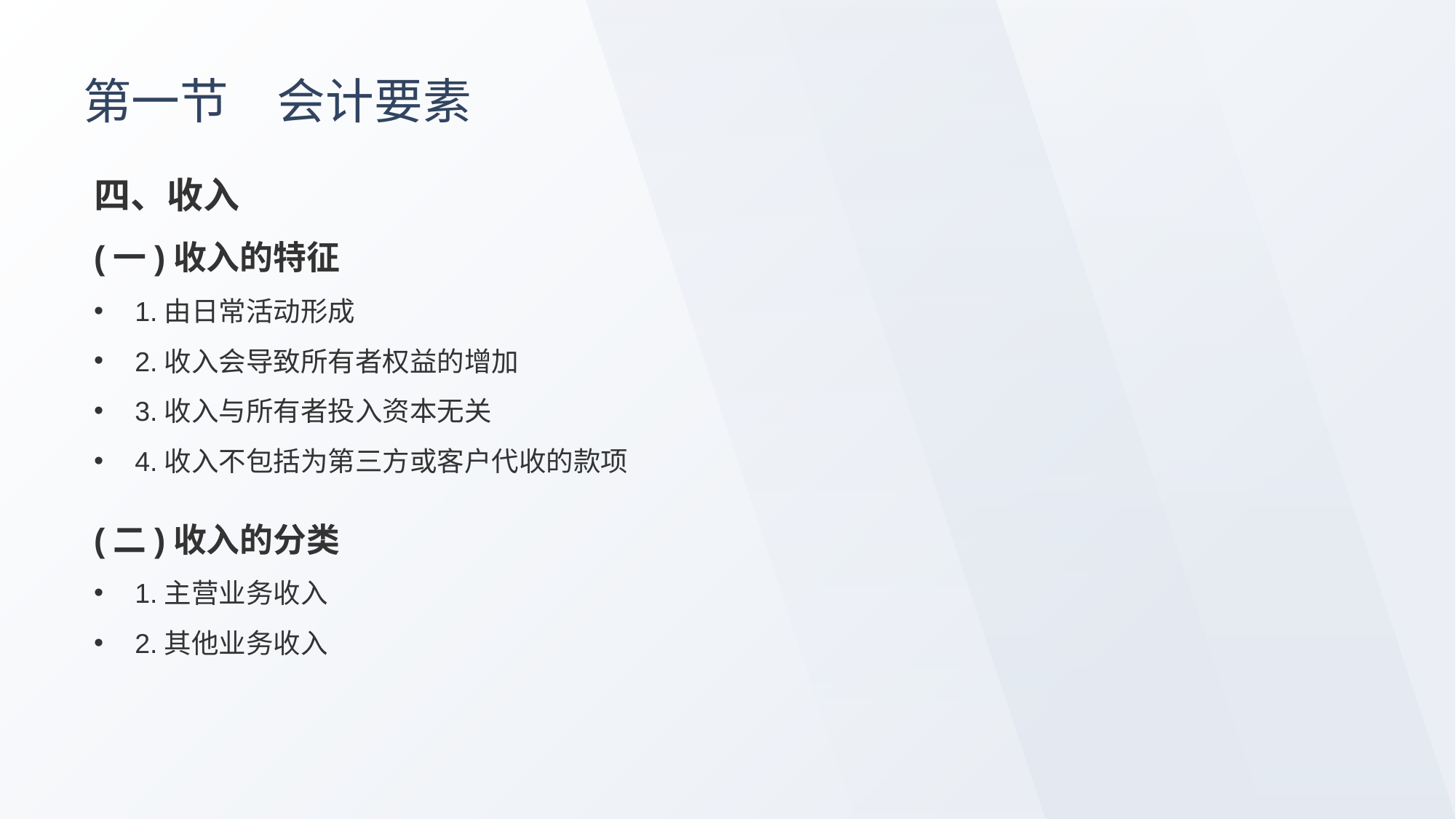

# 第一节　会计要素
四、收入
(一)收入的特征
1.由日常活动形成
2.收入会导致所有者权益的增加
3.收入与所有者投入资本无关
4.收入不包括为第三方或客户代收的款项
(二)收入的分类
1.主营业务收入
2.其他业务收入